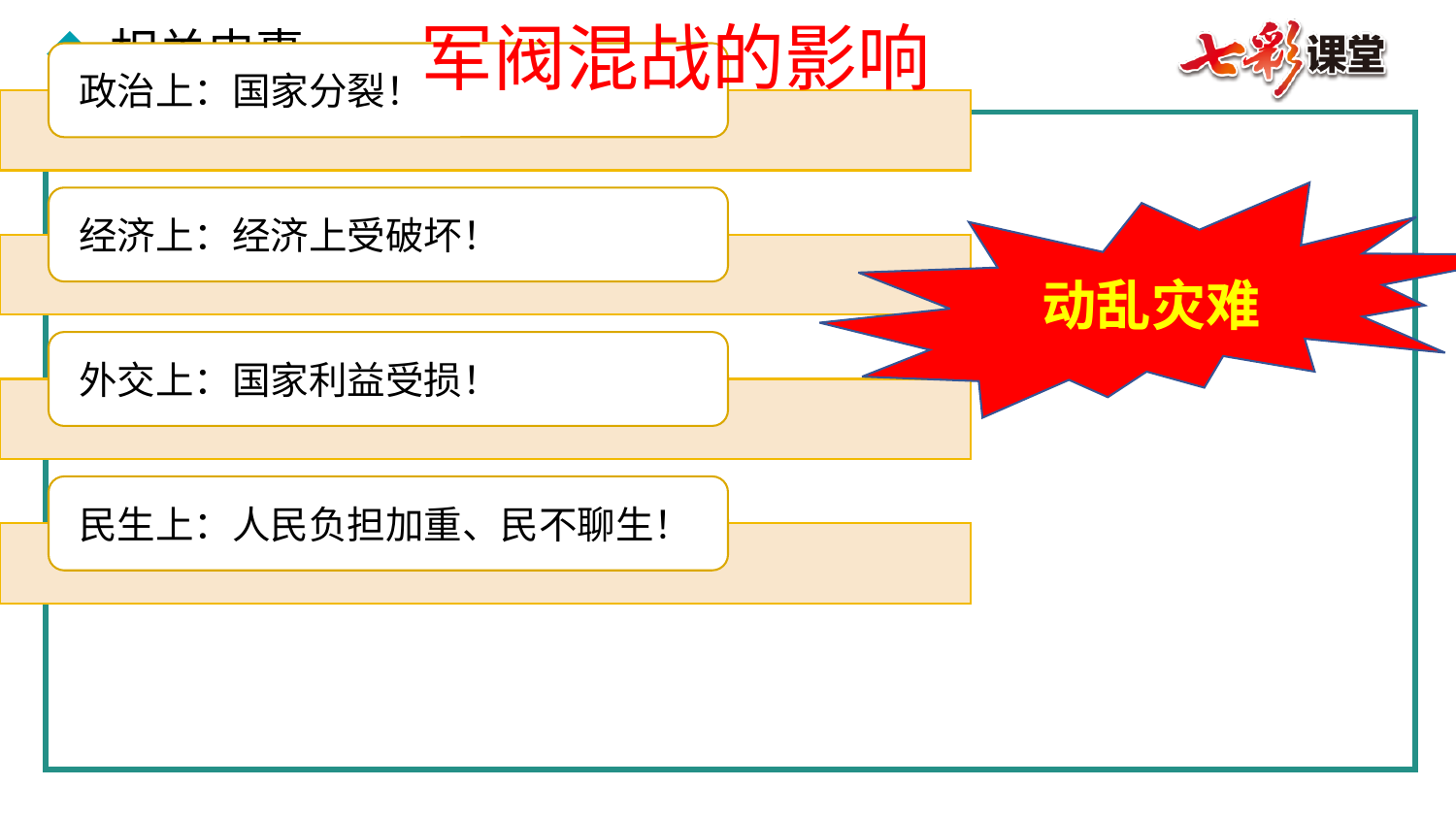

军阀混战的影响

政治上：国家分裂！

经济上：经济上受破坏！

外交上：国家利益受损！

民生上：人民负担加重、民不聊生！
动乱灾难